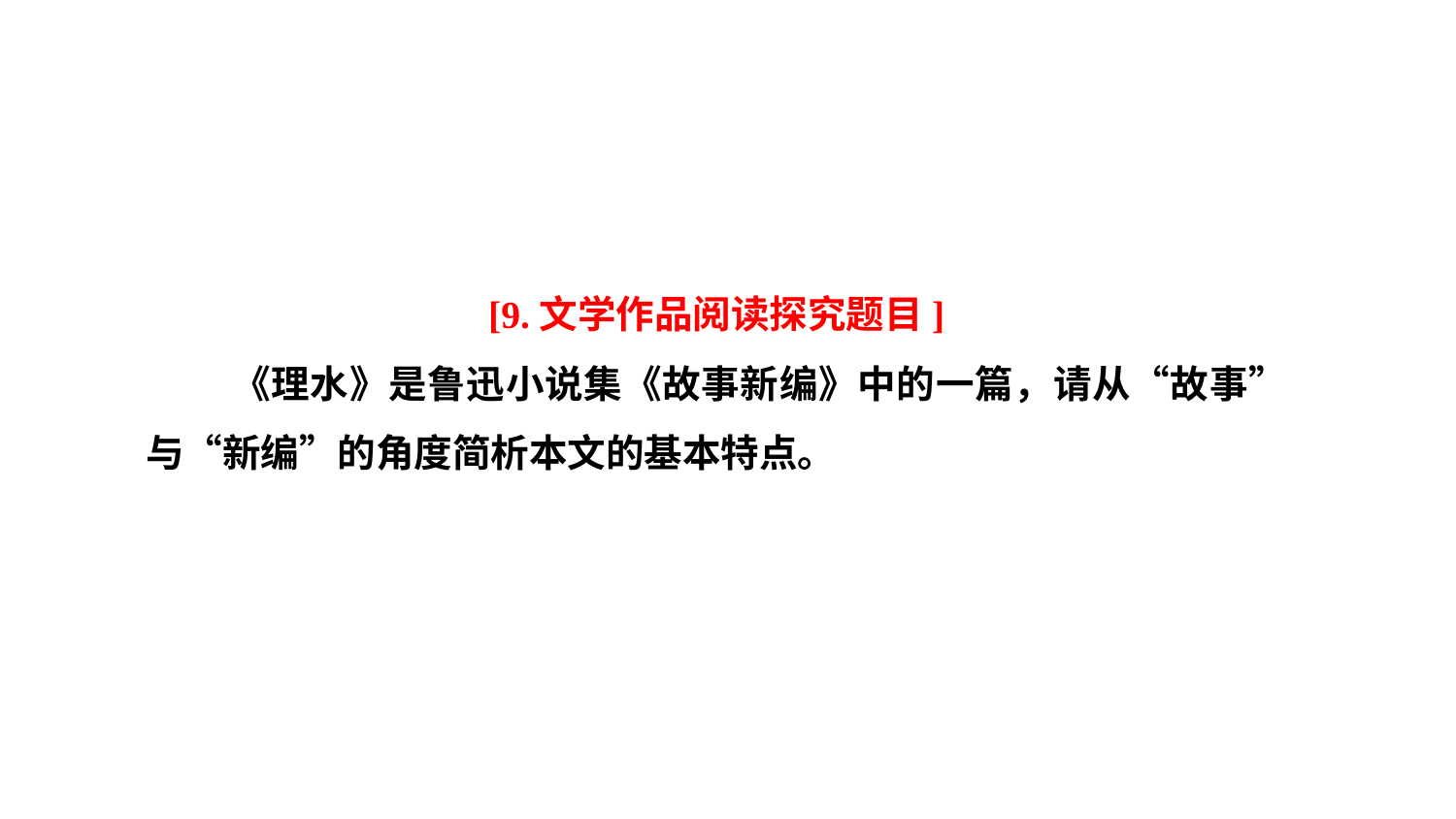

[9.文学作品阅读探究题目]
        《理水》是鲁迅小说集《故事新编》中的一篇，请从“故事”与“新编”的角度简析本文的基本特点。